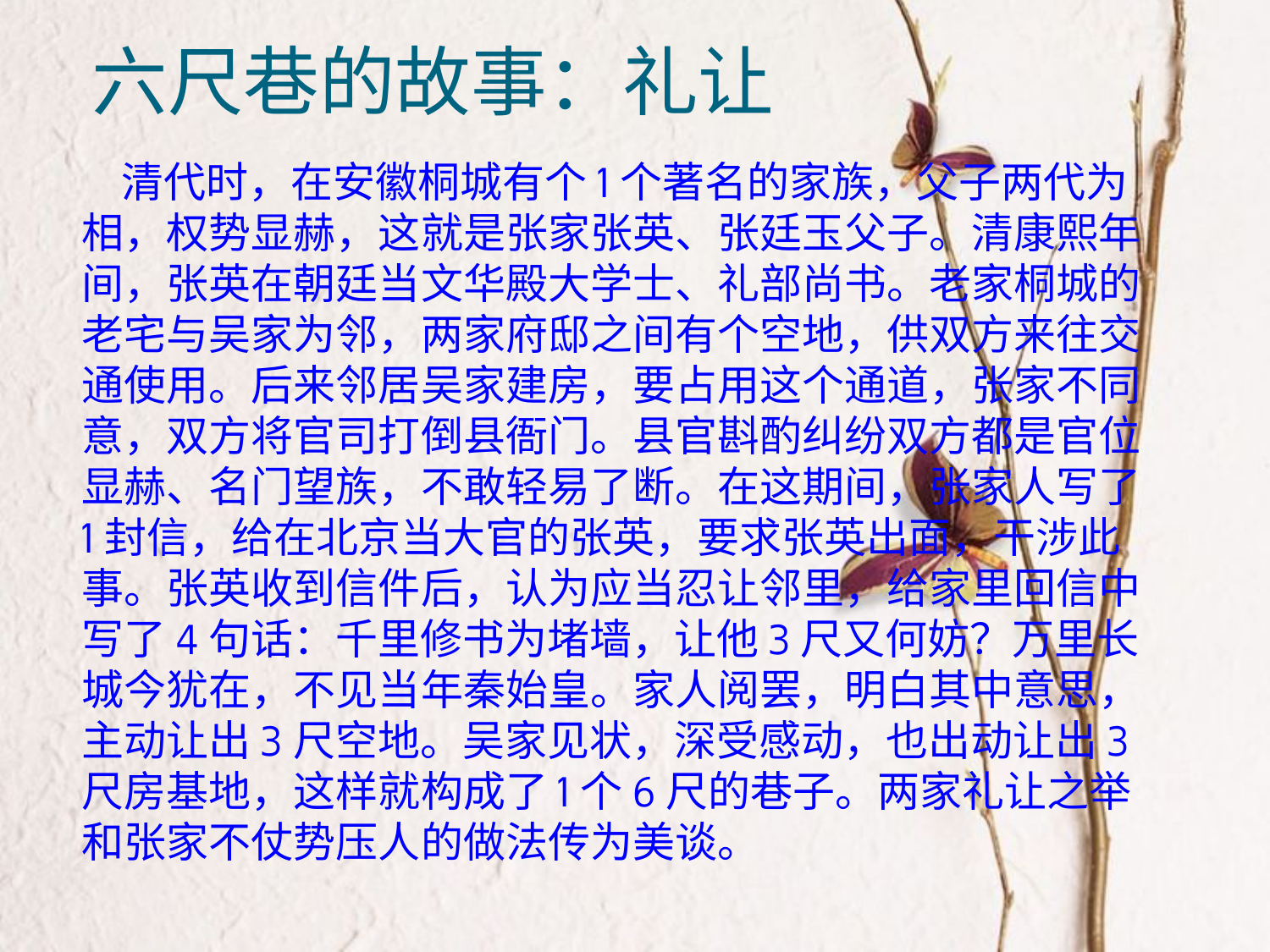

# 六尺巷的故事：礼让
清代时，在安徽桐城有个1个著名的家族，父子两代为相，权势显赫，这就是张家张英、张廷玉父子。清康熙年间，张英在朝廷当文华殿大学士、礼部尚书。老家桐城的老宅与吴家为邻，两家府邸之间有个空地，供双方来往交通使用。后来邻居吴家建房，要占用这个通道，张家不同意，双方将官司打倒县衙门。县官斟酌纠纷双方都是官位显赫、名门望族，不敢轻易了断。在这期间，张家人写了1封信，给在北京当大官的张英，要求张英出面，干涉此事。张英收到信件后，认为应当忍让邻里，给家里回信中写了4句话：千里修书为堵墙，让他3尺又何妨？万里长城今犹在，不见当年秦始皇。家人阅罢，明白其中意思，主动让出3尺空地。吴家见状，深受感动，也出动让出3尺房基地，这样就构成了1个6尺的巷子。两家礼让之举和张家不仗势压人的做法传为美谈。